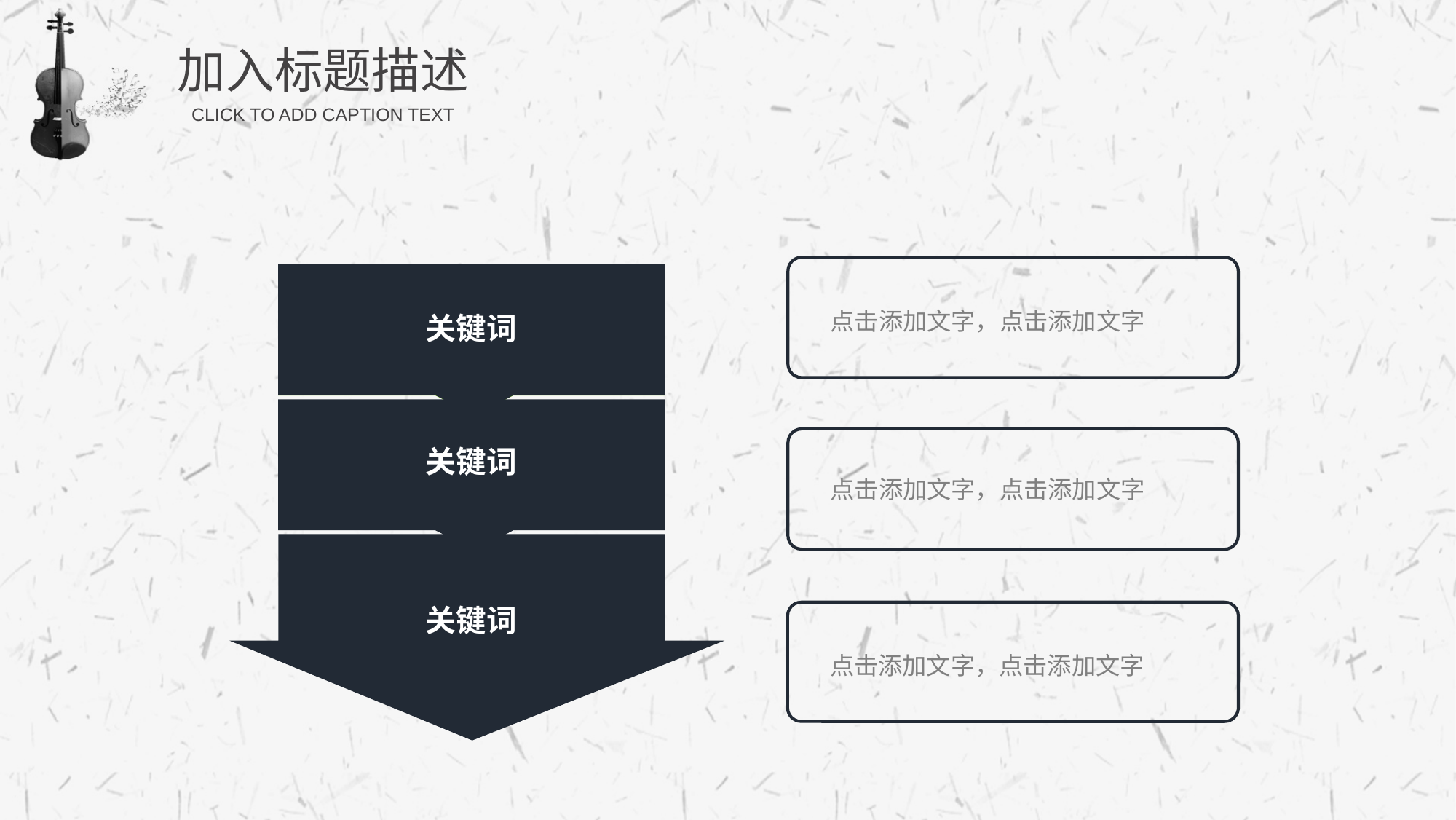

加入标题描述
CLICK TO ADD CAPTION TEXT
    点击添加文字，点击添加文字

关键词

关键词

关键词

    点击添加文字，点击添加文字

    点击添加文字，点击添加文字